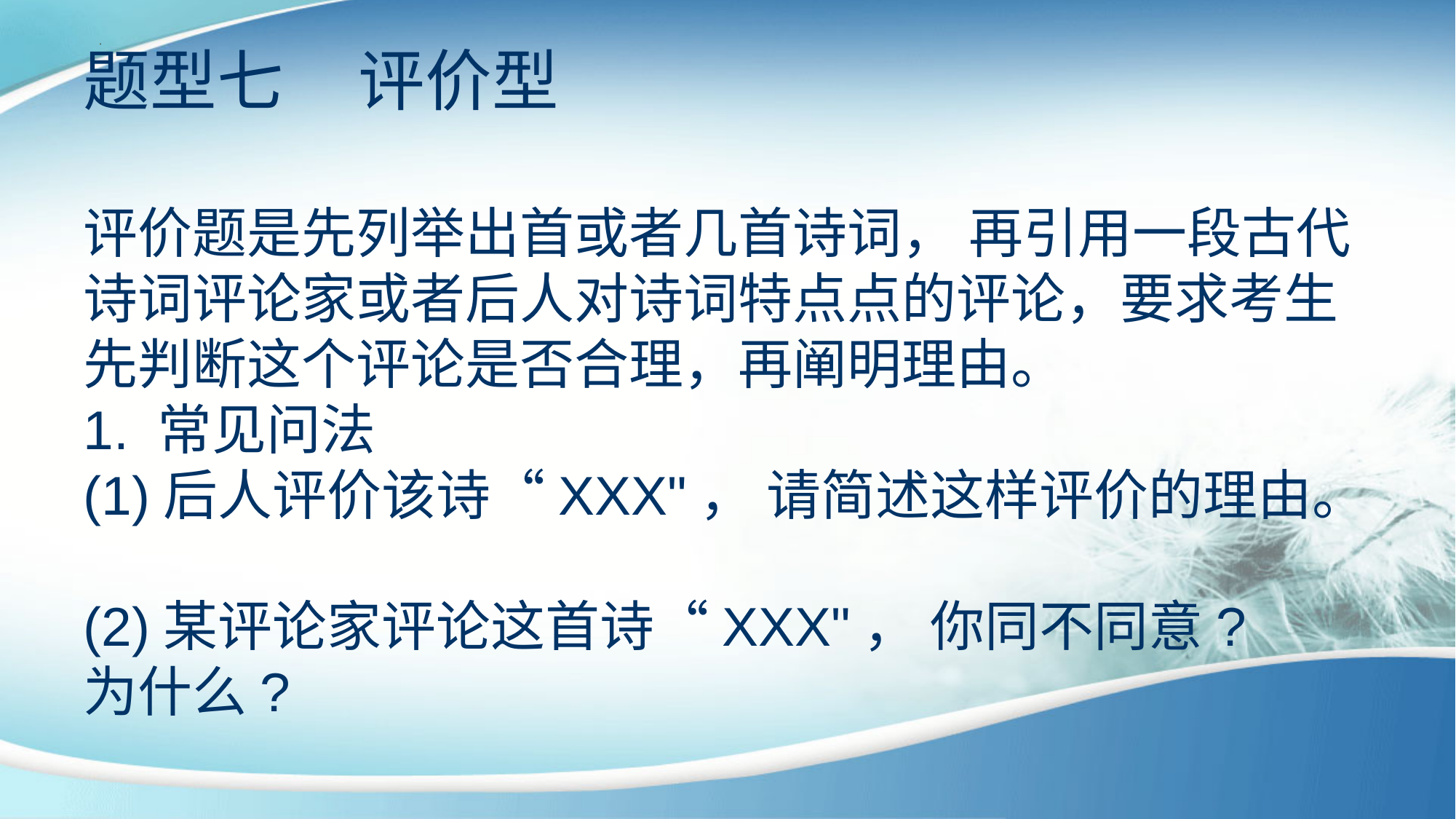

题型七     评价型
评价题是先列举出首或者几首诗词， 再引用一段古代诗词评论家或者后人对诗词特点点的评论，要求考生先判断这个评论是否合理，再阐明理由。
1. 常见问法
(1)后人评价该诗“XXX"， 请简述这样评价的理由。
(2)某评论家评论这首诗“XXX"， 你同不同意?
为什么?